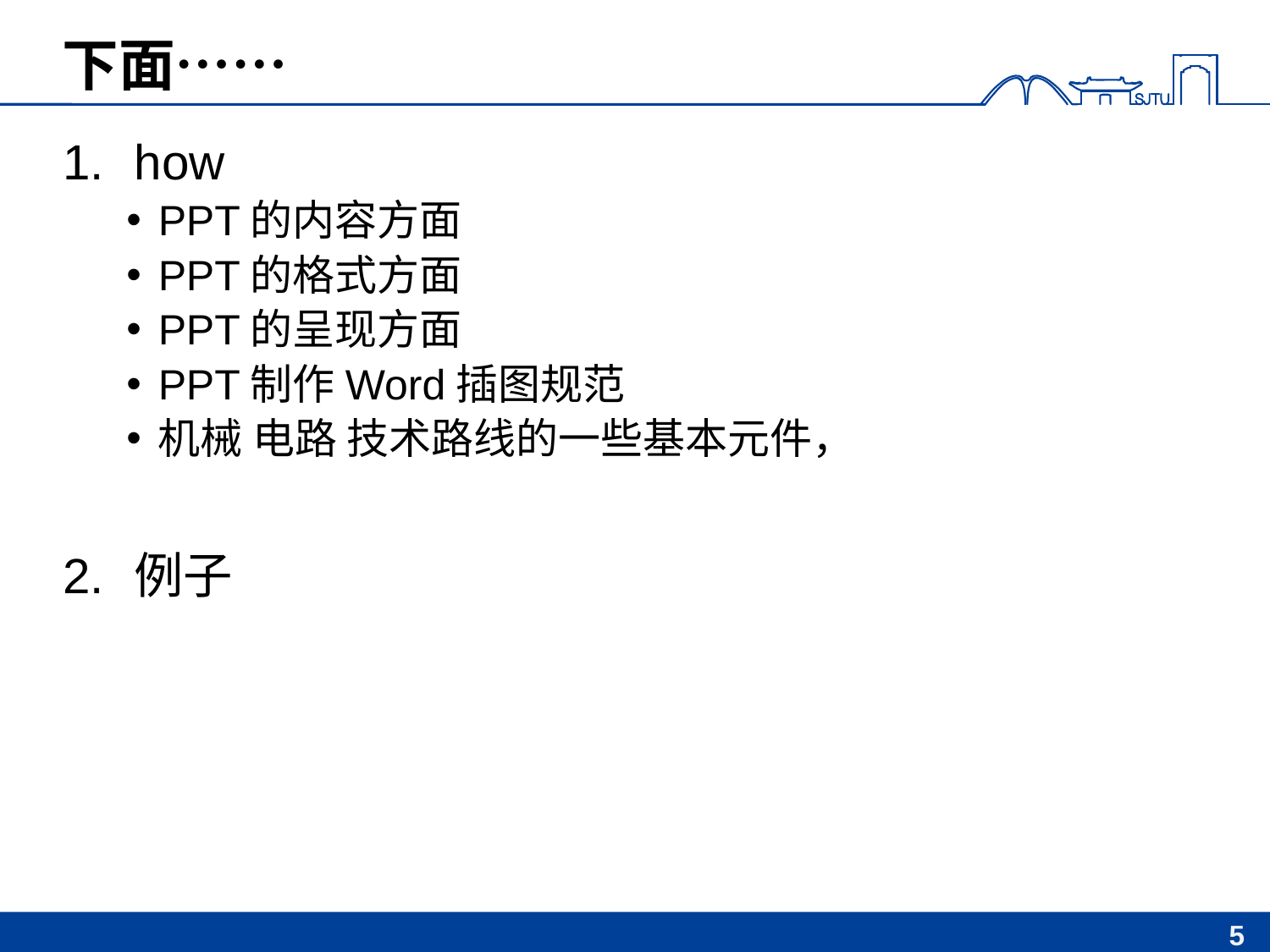

# 下面……
how
PPT的内容方面
PPT的格式方面
PPT的呈现方面
PPT制作Word插图规范
机械 电路 技术路线的一些基本元件，

例子